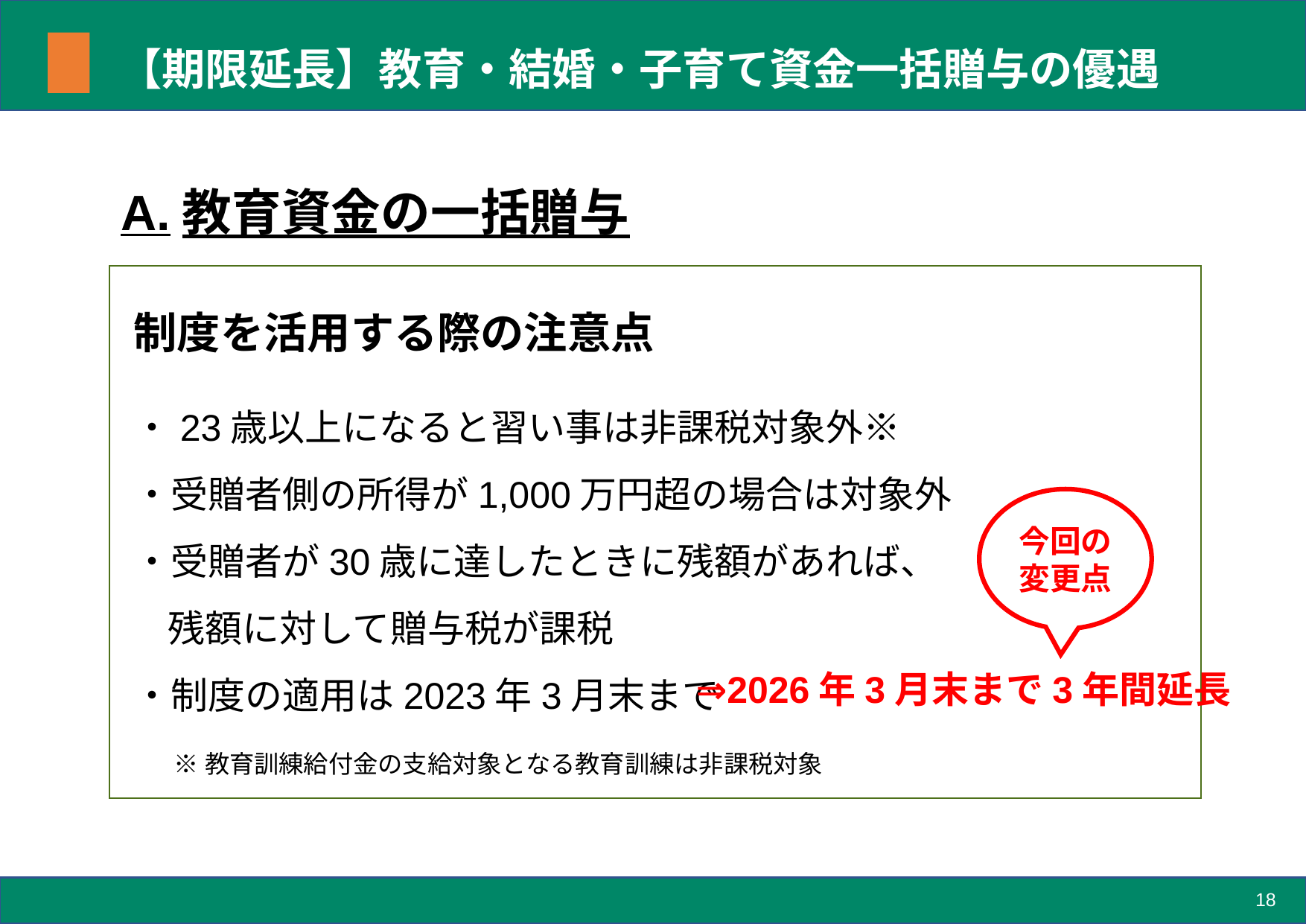

# 【期限延長】教育・結婚・子育て資金一括贈与の優遇
A.教育資金の一括贈与

制度を活用する際の注意点

・23歳以上になると習い事は非課税対象外※
・受贈者側の所得が1,000万円超の場合は対象外
・受贈者が30歳に達したときに残額があれば、
   残額に対して贈与税が課税
・制度の適用は2023年3月末まで

今回の
変更点
⇒2026年3月末まで3年間延長
※教育訓練給付金の支給対象となる教育訓練は非課税対象